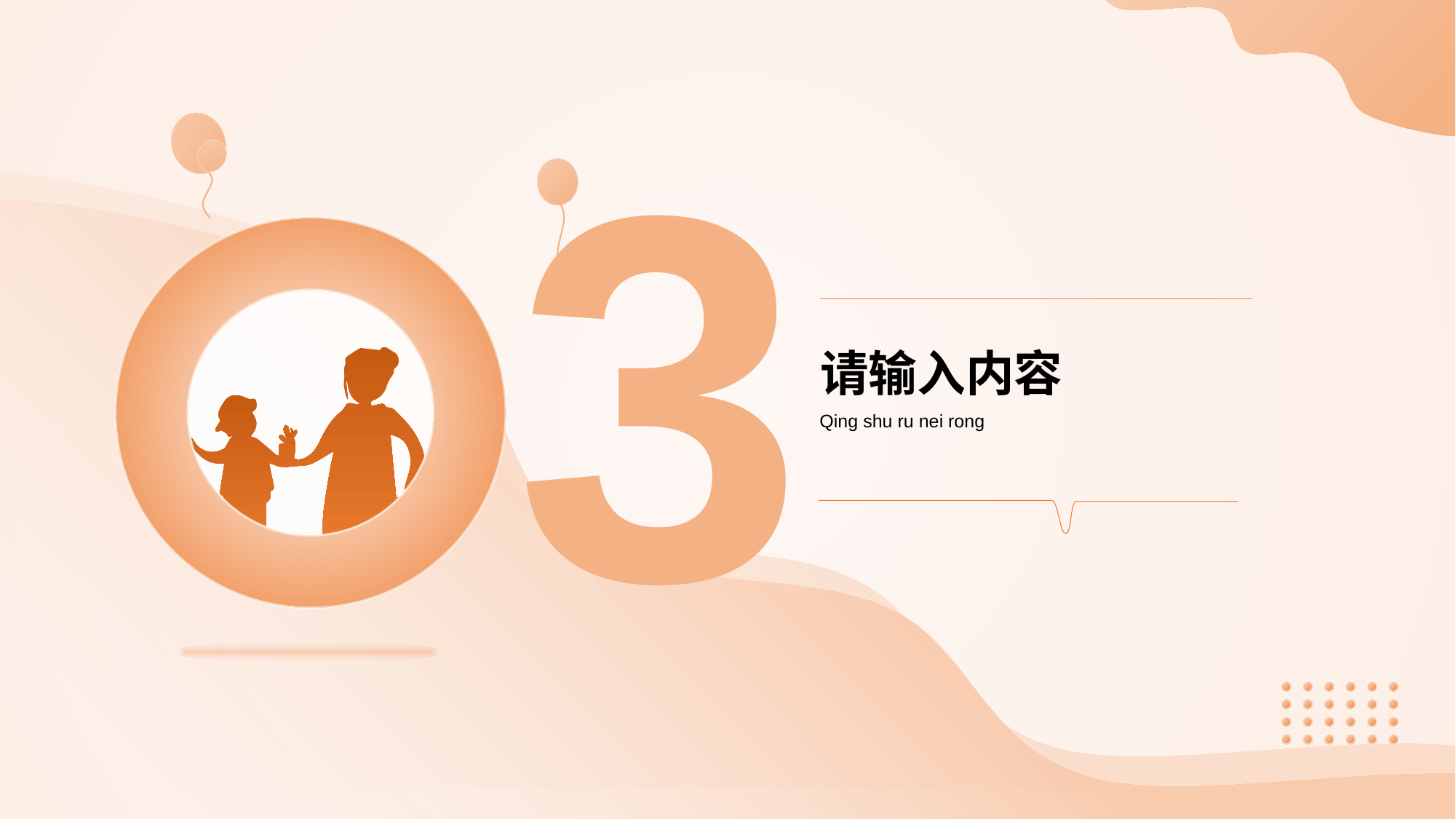

3

请输入内容

Qing shu ru nei rong